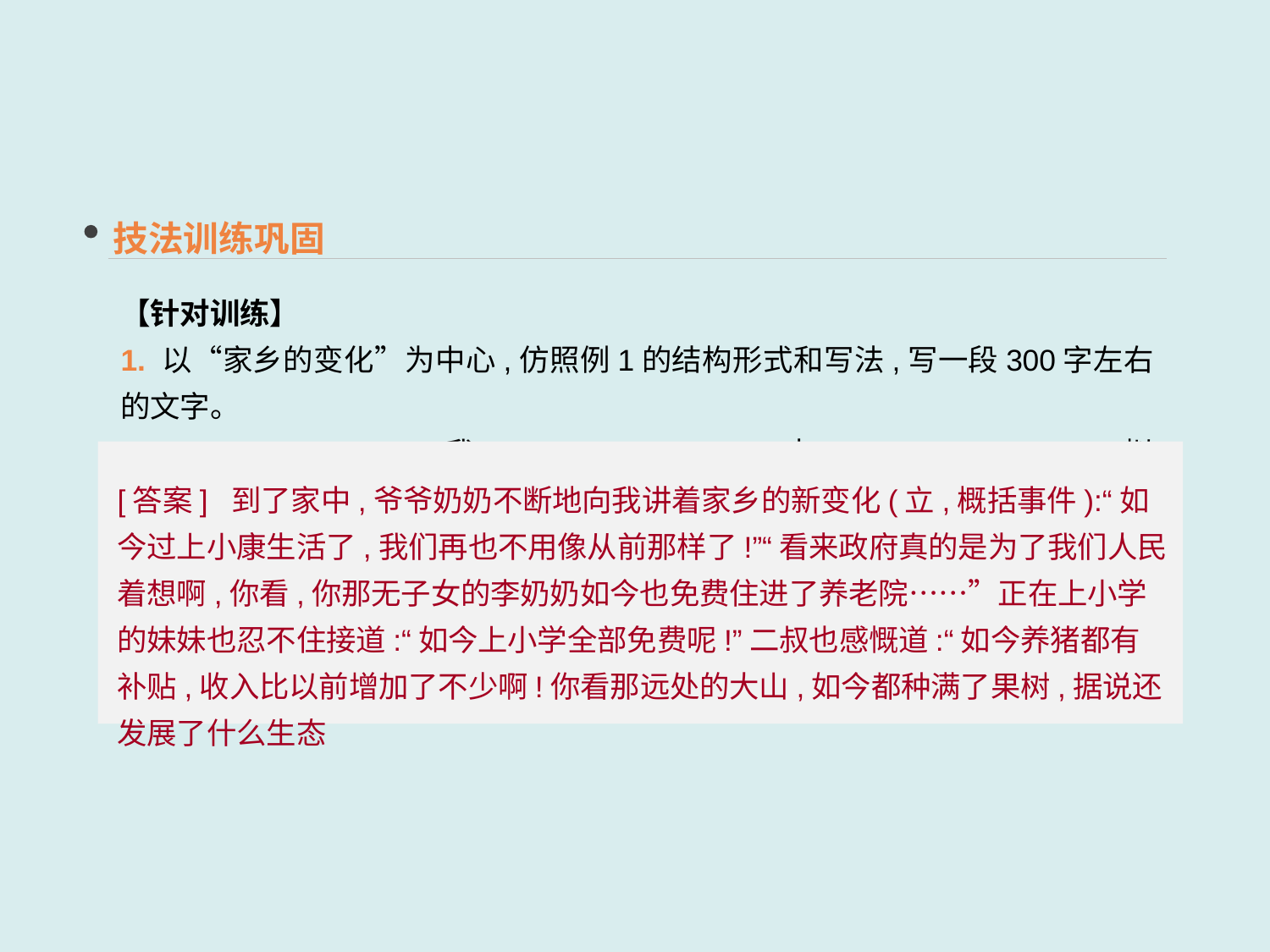

技法训练巩固

【针对训练】
1. 以“家乡的变化”为中心,仿照例1的结构形式和写法,写一段300字左右的文字。
[我来拟题]___________________________________________________________________

[答案]  到了家中,爷爷奶奶不断地向我讲着家乡的新变化(立,概括事件):“如今过上小康生活了,我们再也不用像从前那样了!”“看来政府真的是为了我们人民着想啊,你看,你那无子女的李奶奶如今也免费住进了养老院……”正在上小学的妹妹也忍不住接道:“如今上小学全部免费呢!”二叔也感慨道:“如今养猪都有补贴,收入比以前增加了不少啊!你看那远处的大山,如今都种满了果树,据说还发展了什么生态